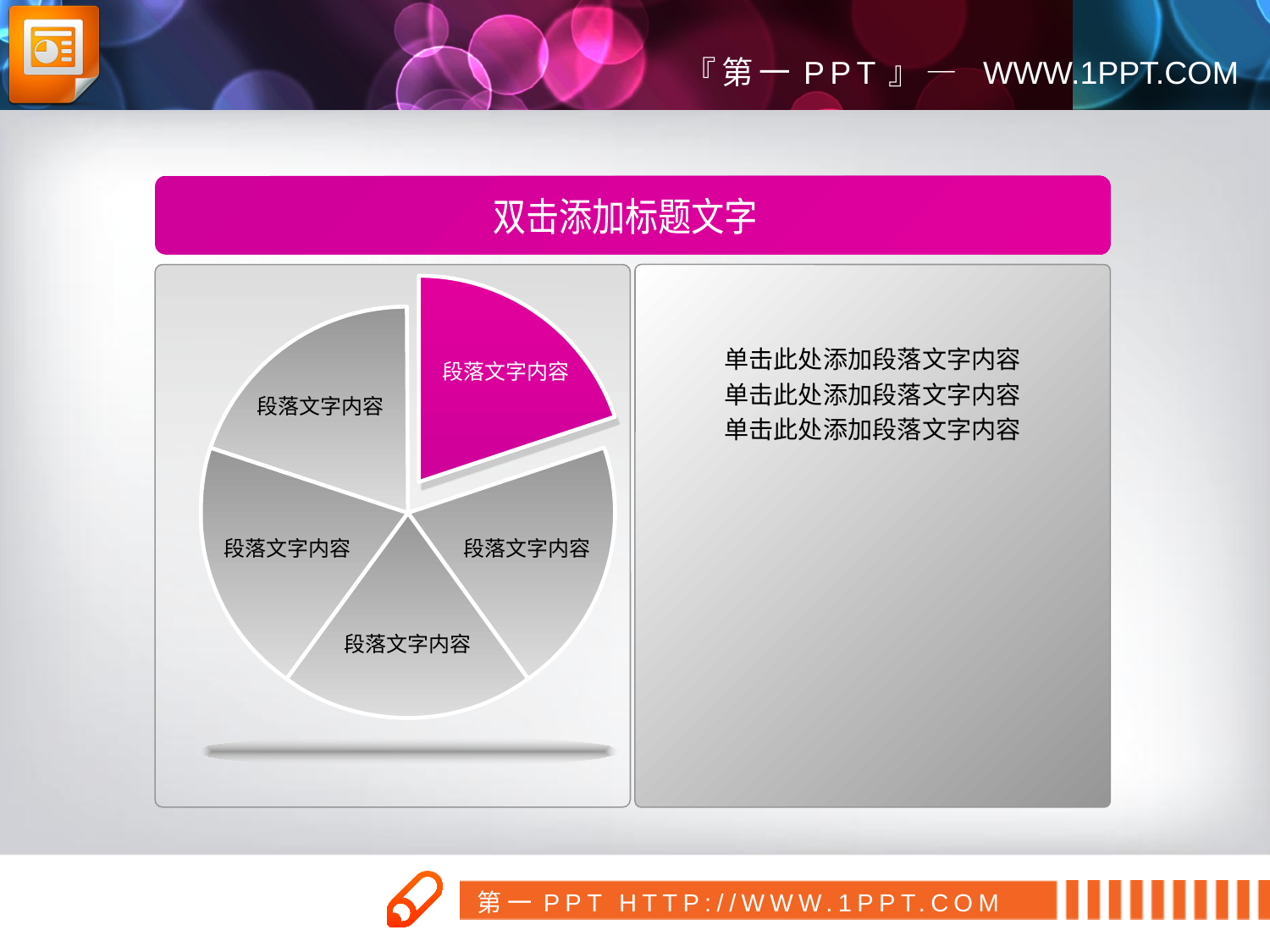

双击添加标题文字

单击此处添加段落文字内容
单击此处添加段落文字内容
单击此处添加段落文字内容

段落文字内容
段落文字内容
段落文字内容
段落文字内容
段落文字内容